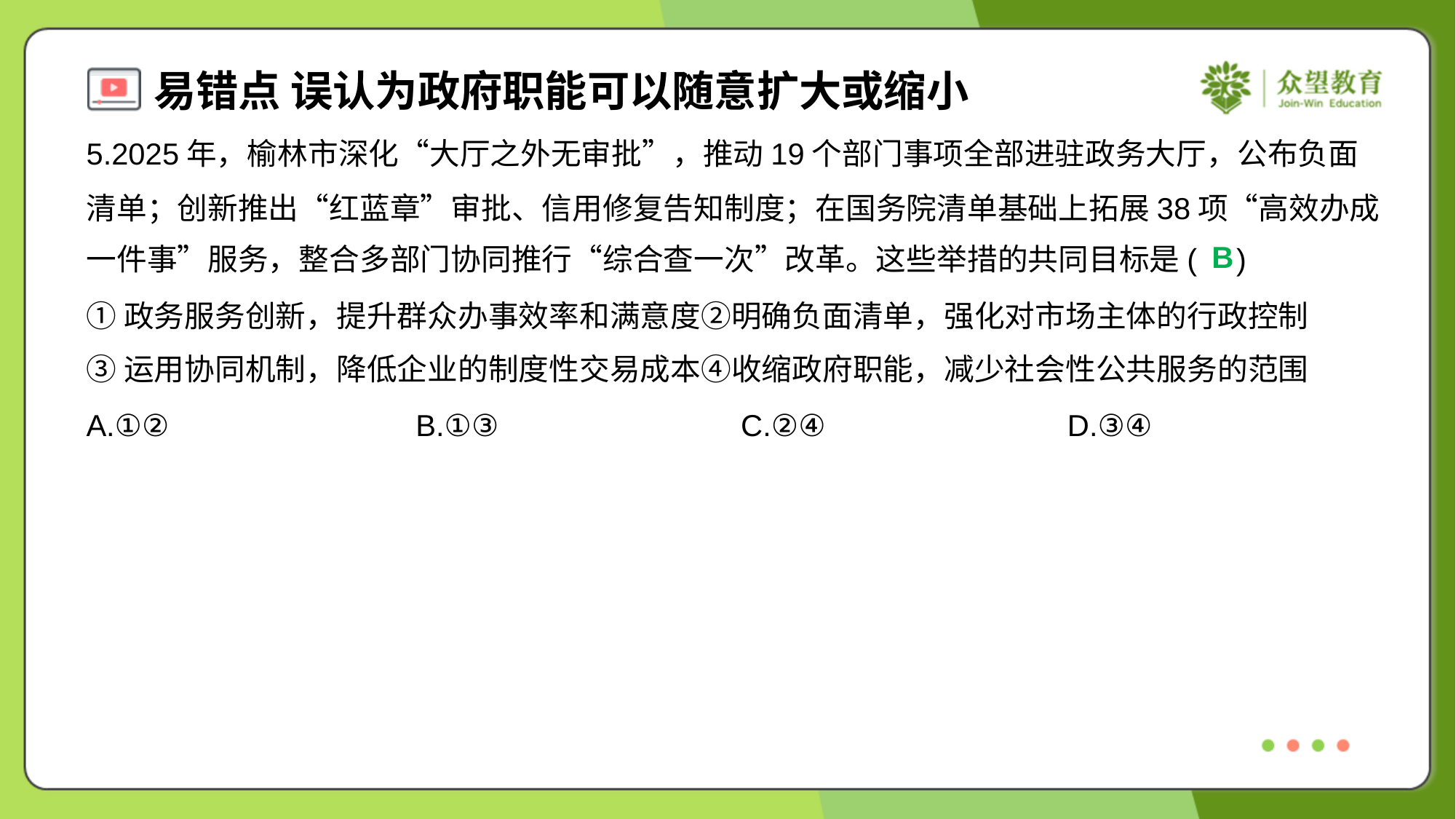

5.2025年，榆林市深化“大厅之外无审批”，推动19个部门事项全部进驻政务大厅，公布负面
清单；创新推出“红蓝章”审批、信用修复告知制度；在国务院清单基础上拓展38项“高效办成
一件事”服务，整合多部门协同推行“综合查一次”改革。这些举措的共同目标是(     )
B
①政务服务创新，提升群众办事效率和满意度②明确负面清单，强化对市场主体的行政控制
③运用协同机制，降低企业的制度性交易成本④收缩政府职能，减少社会性公共服务的范围
A.①②	B.①③	C.②④	D.③④